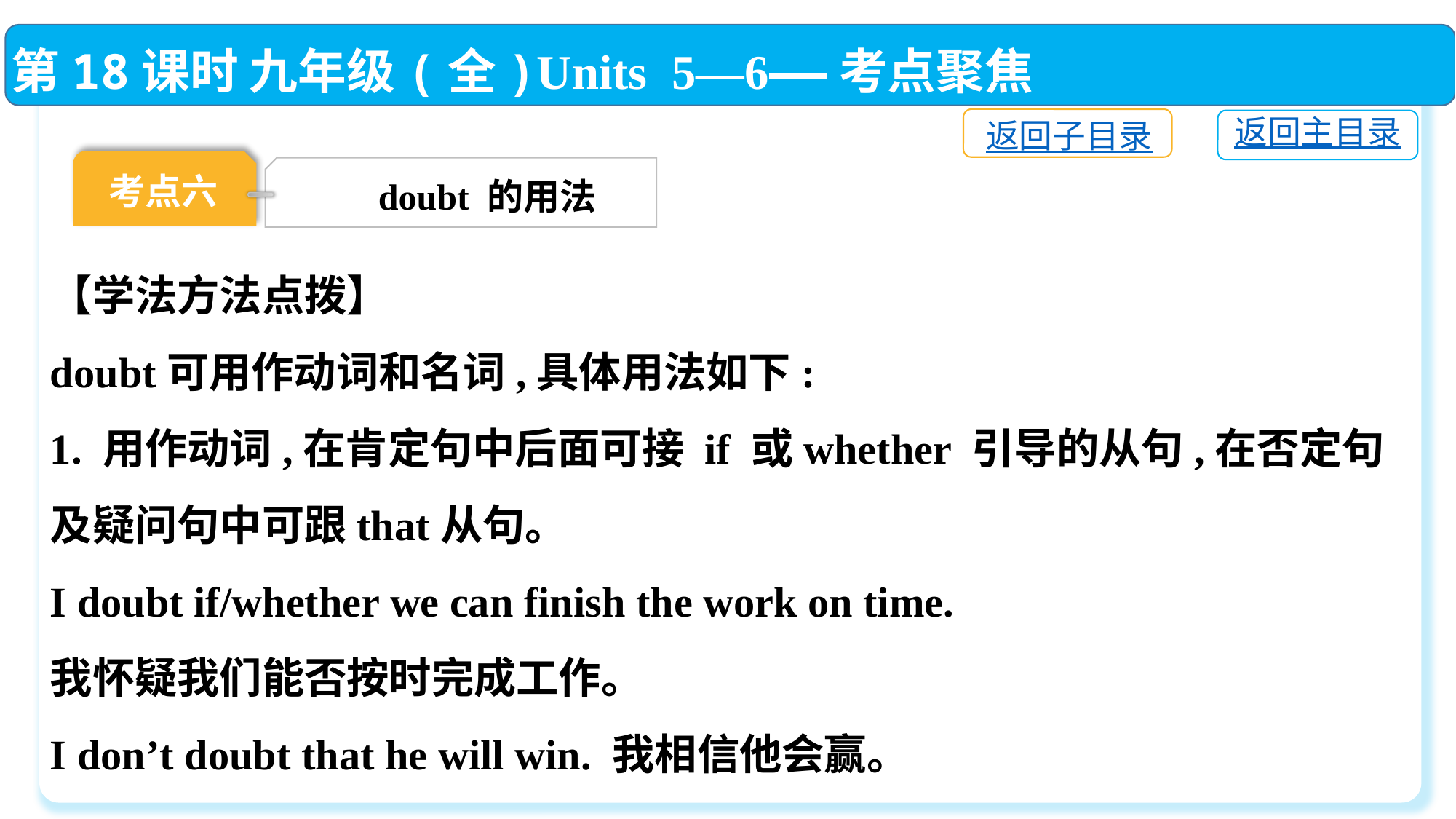

第18课时 九年级(全)Units  5—6——考点聚焦

返回子目录
返回主目录
考点六
doubt 的用法

【学法方法点拨】
doubt可用作动词和名词,具体用法如下:
1. 用作动词,在肯定句中后面可接 if 或whether 引导的从句,在否定句及疑问句中可跟that从句。
I doubt if/whether we can finish the work on time.
我怀疑我们能否按时完成工作。
I don’t doubt that he will win. 我相信他会赢。